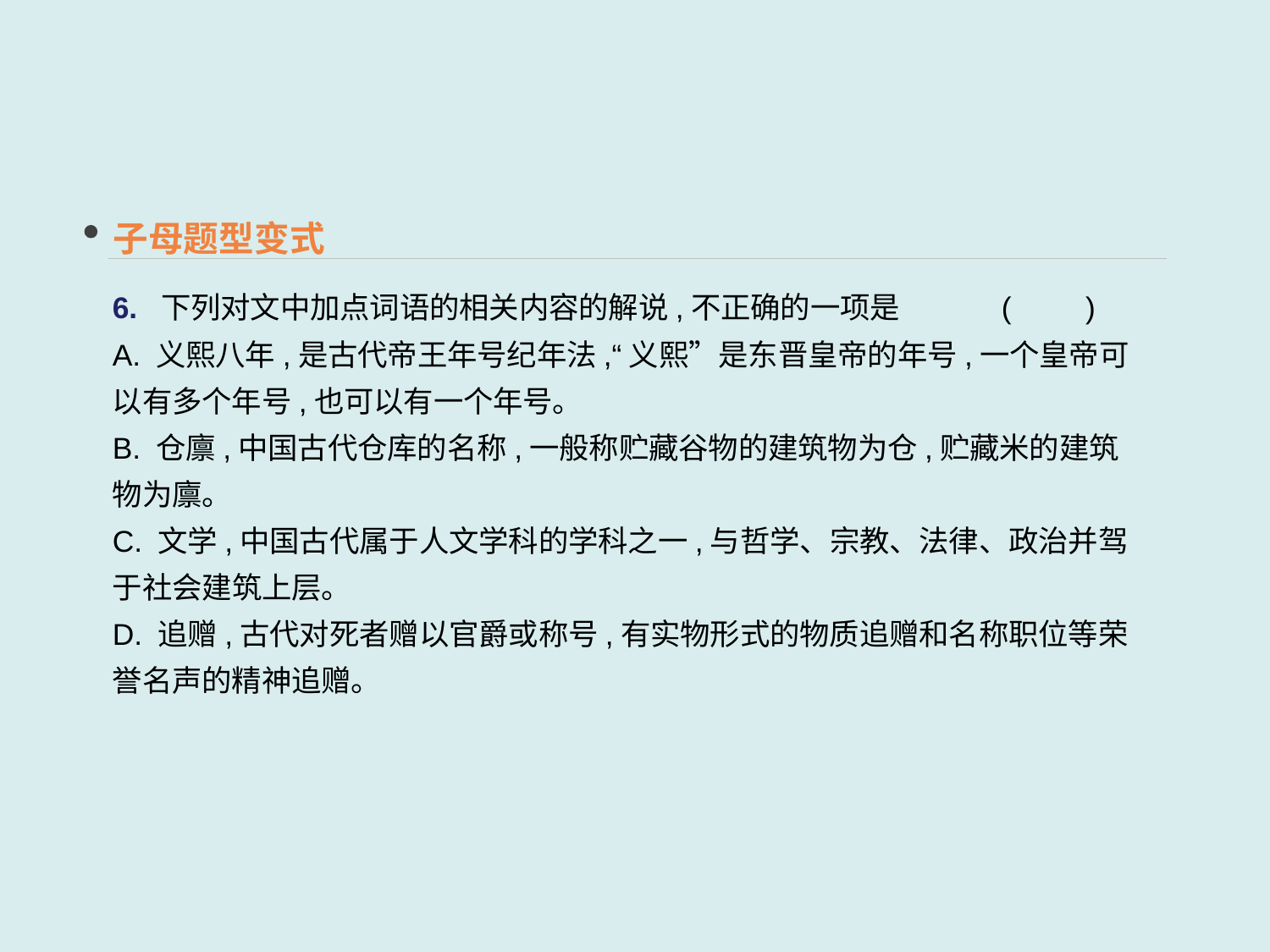

子母题型变式

6.  下列对文中加点词语的相关内容的解说,不正确的一项是	(　　)
A. 义熙八年,是古代帝王年号纪年法,“义熙”是东晋皇帝的年号,一个皇帝可以有多个年号,也可以有一个年号。
B. 仓廪,中国古代仓库的名称,一般称贮藏谷物的建筑物为仓,贮藏米的建筑物为廪。
C. 文学,中国古代属于人文学科的学科之一,与哲学、宗教、法律、政治并驾于社会建筑上层。
D. 追赠,古代对死者赠以官爵或称号,有实物形式的物质追赠和名称职位等荣誉名声的精神追赠。